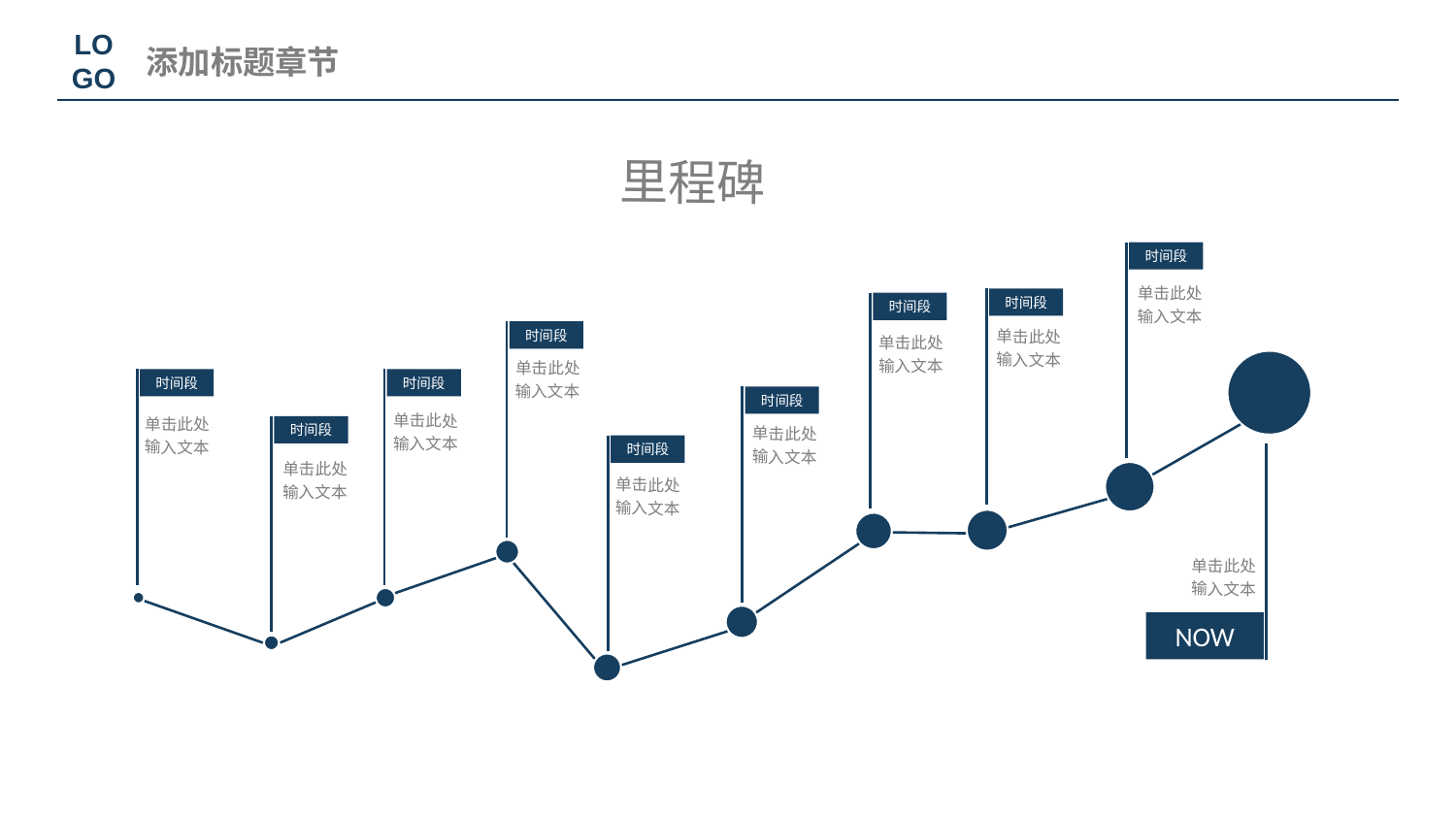

LO
GO
添加标题章节
里程碑
时间段
单击此处输入文本
时间段
时间段
单击此处输入文本
时间段
单击此处输入文本
单击此处输入文本

时间段
时间段
时间段
单击此处输入文本
单击此处输入文本
单击此处输入文本
时间段
时间段
单击此处输入文本

单击此处输入文本

单击此处输入文本

NOW